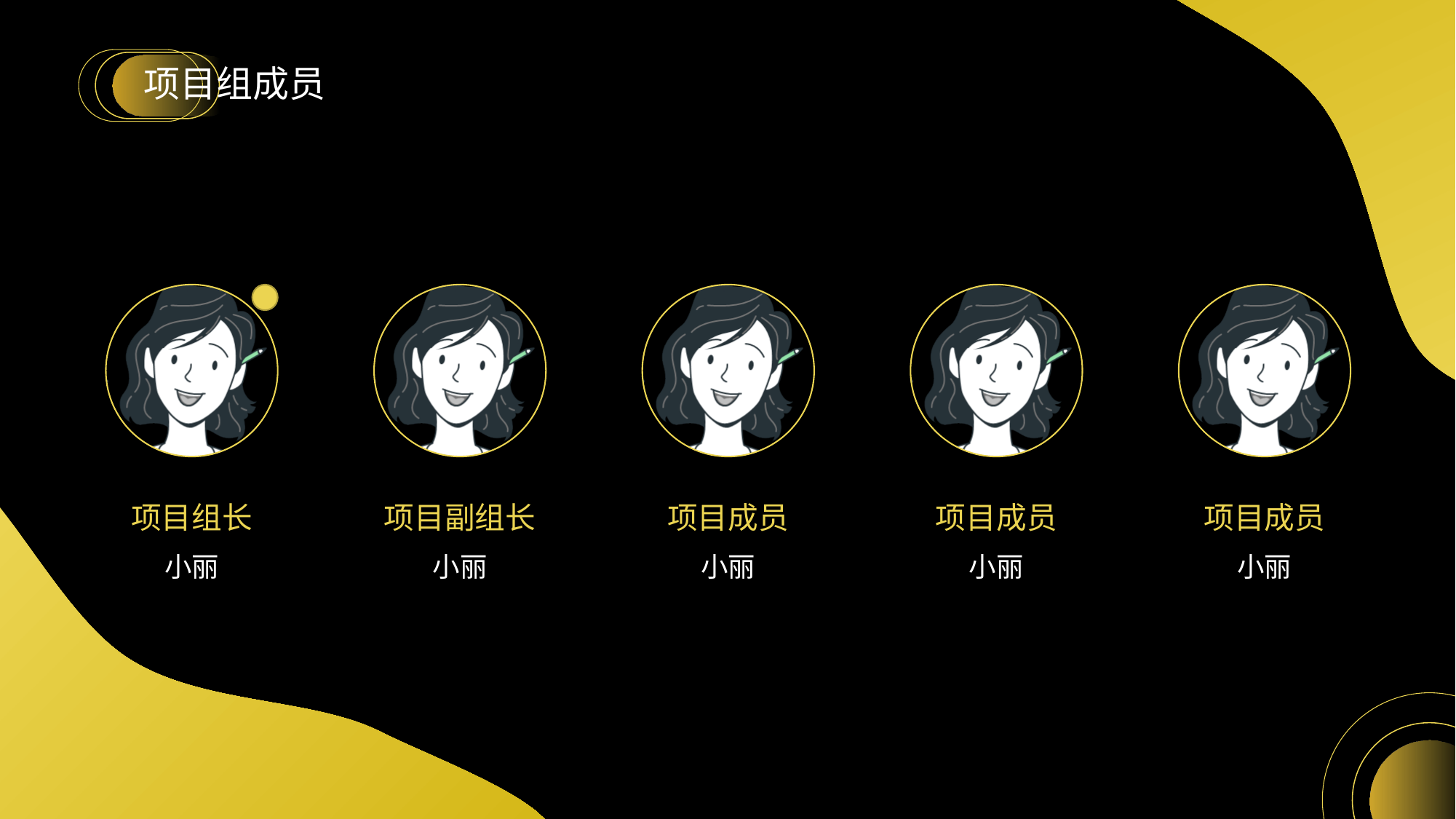

# 项目组成员

项目组长
小丽

项目副组长
小丽

项目成员
小丽

项目成员
小丽

项目成员
小丽